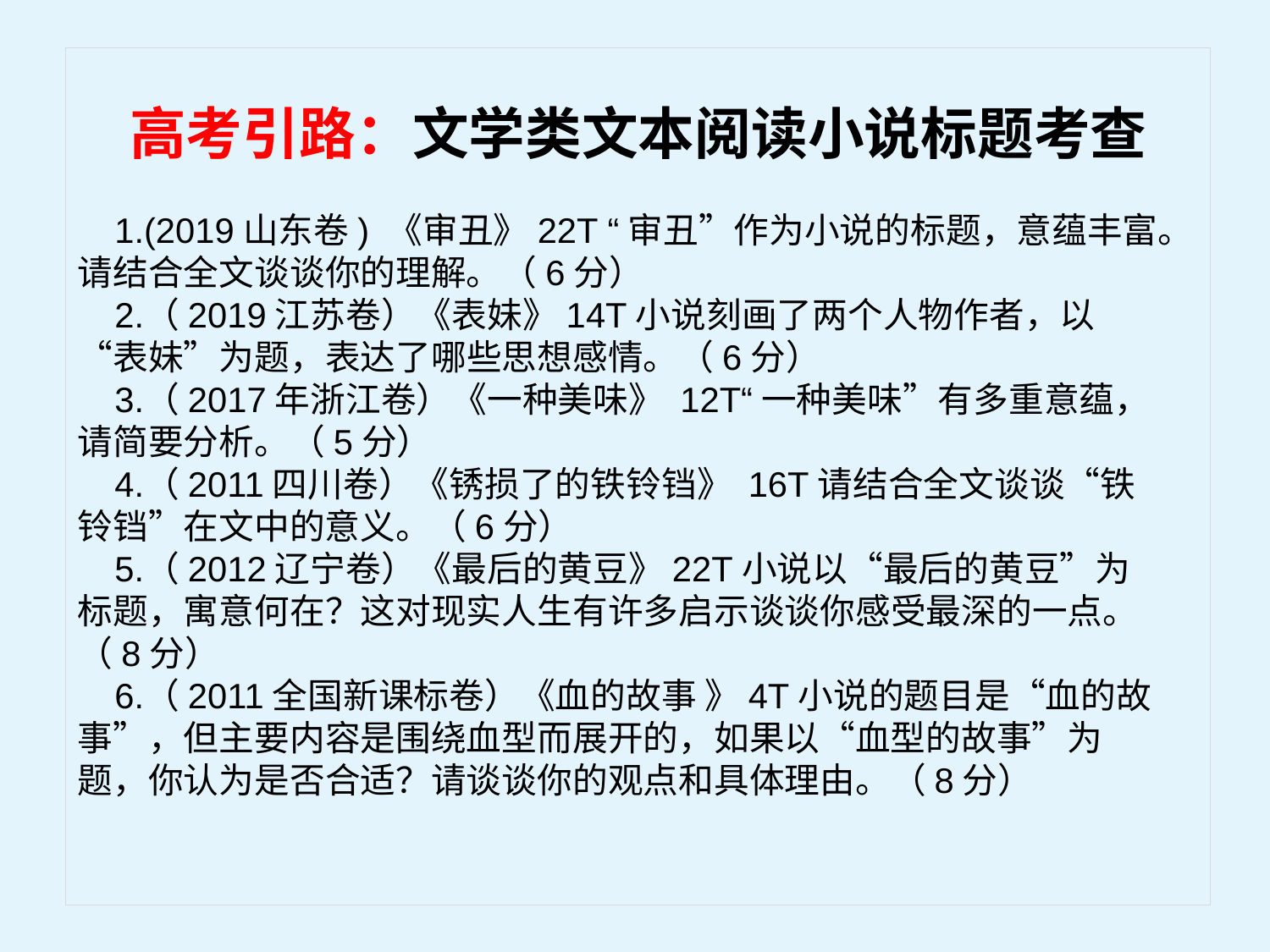

高考引路：文学类文本阅读小说标题考查

(2019山东卷) 《审丑》22T “审丑”作为小说的标题，意蕴丰富。请结合全文谈谈你的理解。（6分）
（2019江苏卷）《表妹》14T小说刻画了两个人物作者，以“表妹”为题，表达了哪些思想感情。（6分）
（2017年浙江卷）《一种美味》 12T“一种美味”有多重意蕴，请简要分析。（5分）
（2011四川卷）《锈损了的铁铃铛》 16T请结合全文谈谈“铁铃铛”在文中的意义。（6分）
（2012辽宁卷）《最后的黄豆》22T小说以“最后的黄豆”为标题，寓意何在？这对现实人生有许多启示谈谈你感受最深的一点。（8分）
（2011全国新课标卷）《血的故事 》4T小说的题目是“血的故事”，但主要内容是围绕血型而展开的，如果以“血型的故事”为题，你认为是否合适？请谈谈你的观点和具体理由。（8分）